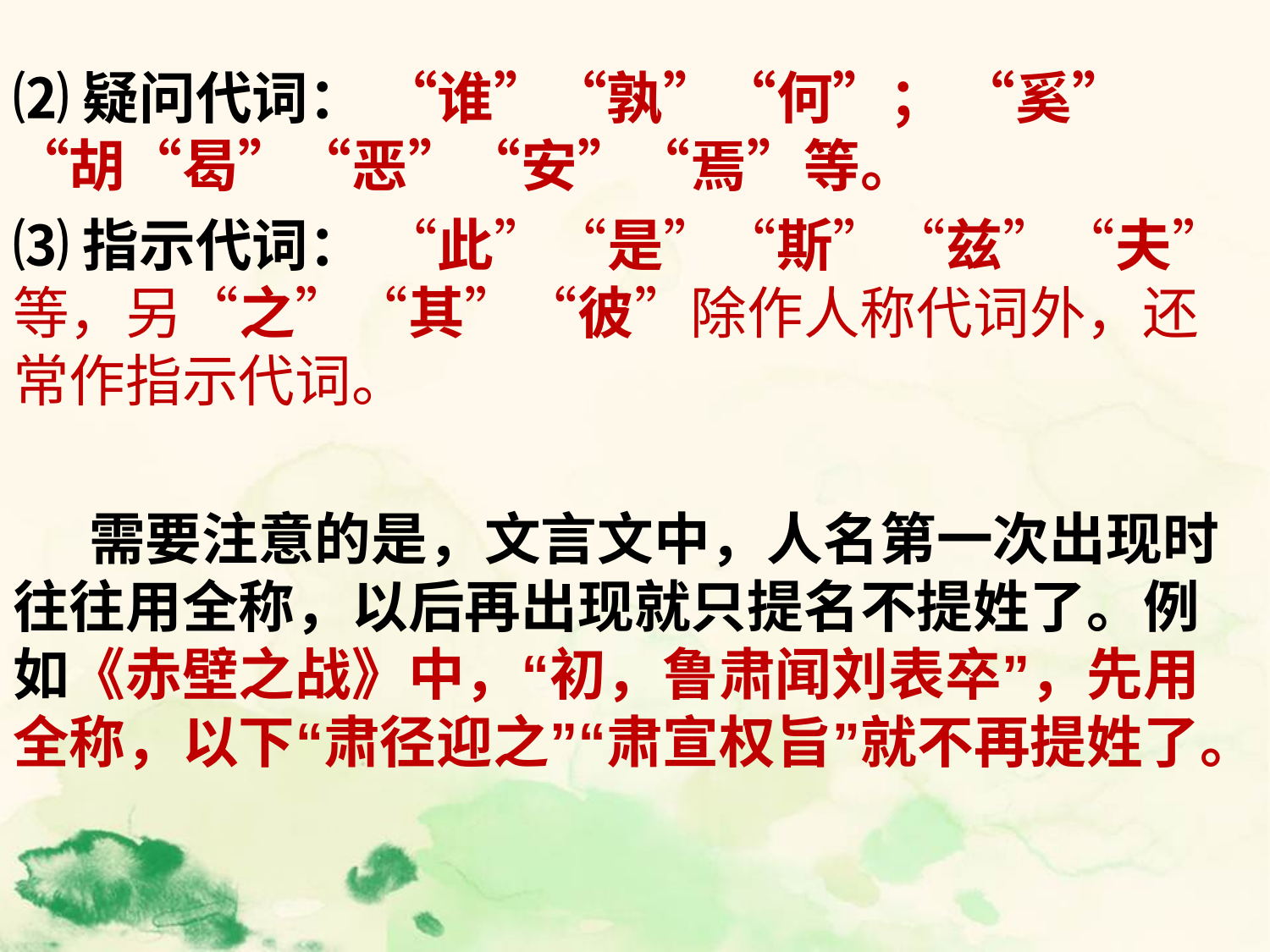

#
⑵疑问代词： “谁”“孰”“何”； “奚”“胡“曷”“恶”“安”“焉”等。
⑶指示代词： “此”“是”“斯”“兹”“夫”等，另“之”“其”“彼”除作人称代词外，还常作指示代词。

    需要注意的是，文言文中，人名第一次出现时往往用全称，以后再出现就只提名不提姓了。例如《赤壁之战》中，“初，鲁肃闻刘表卒”，先用全称，以下“肃径迎之”“肃宣权旨”就不再提姓了。